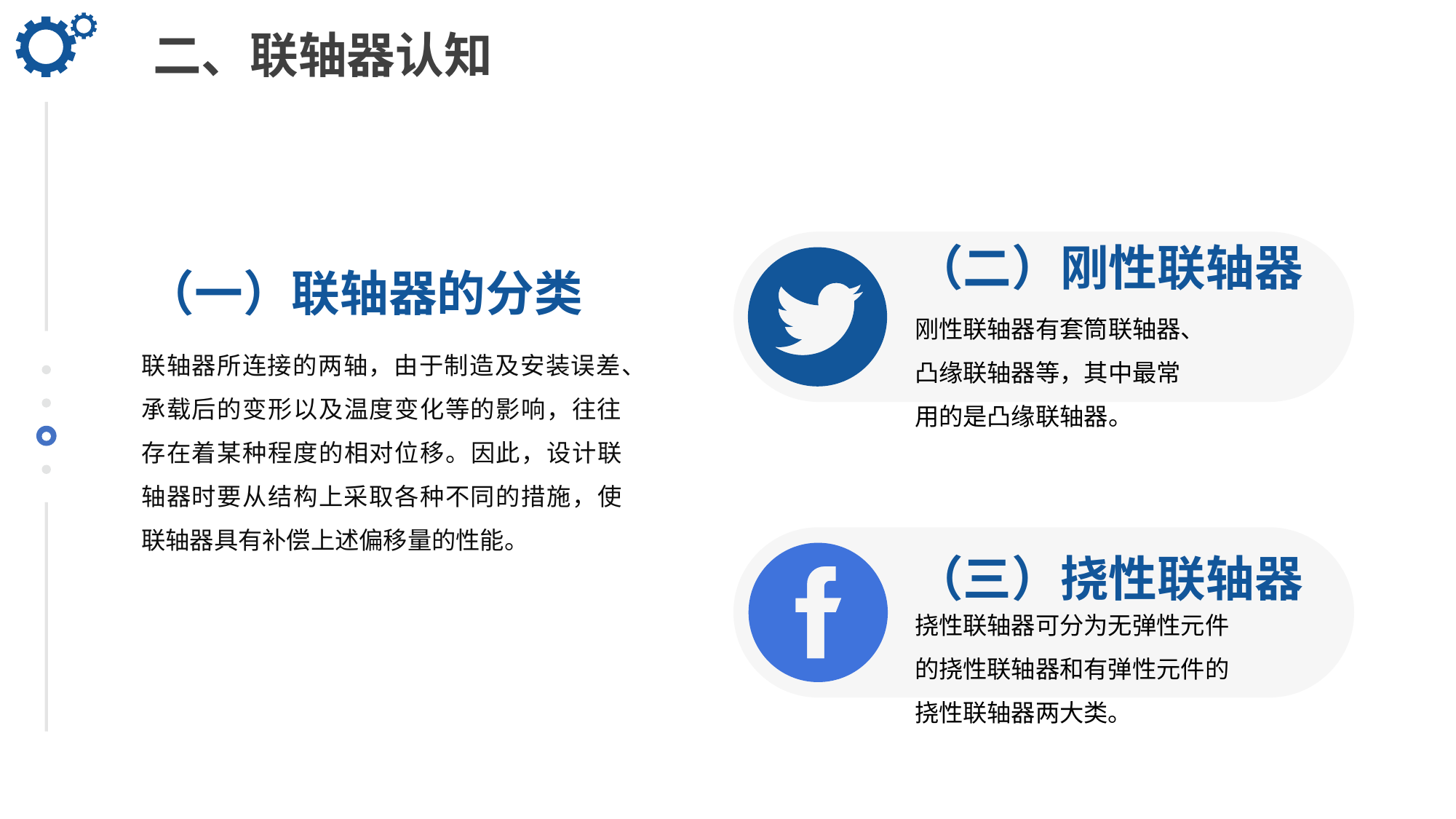

二、联轴器认知
（二）刚性联轴器

（一）联轴器的分类
刚性联轴器有套筒联轴器、凸缘联轴器等，其中最常用的是凸缘联轴器。
联轴器所连接的两轴，由于制造及安装误差、承载后的变形以及温度变化等的影响，往往存在着某种程度的相对位移。因此，设计联轴器时要从结构上采取各种不同的措施，使联轴器具有补偿上述偏移量的性能。

（三）挠性联轴器
挠性联轴器可分为无弹性元件的挠性联轴器和有弹性元件的挠性联轴器两大类。
15